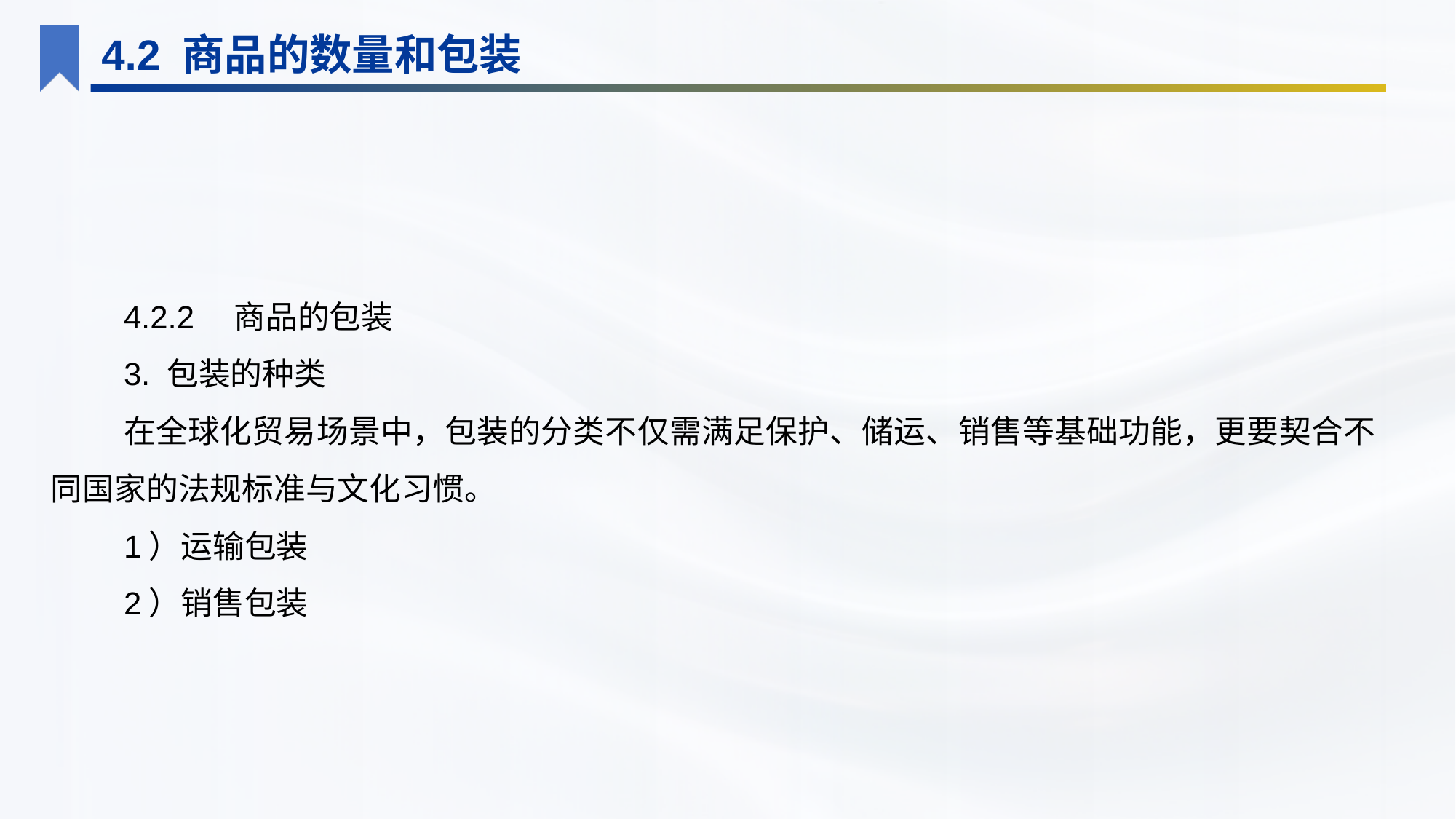

4.2 商品的数量和包装
4.2.2　商品的包装
3. 包装的种类
在全球化贸易场景中，包装的分类不仅需满足保护、储运、销售等基础功能，更要契合不同国家的法规标准与文化习惯。
1）运输包装
2）销售包装